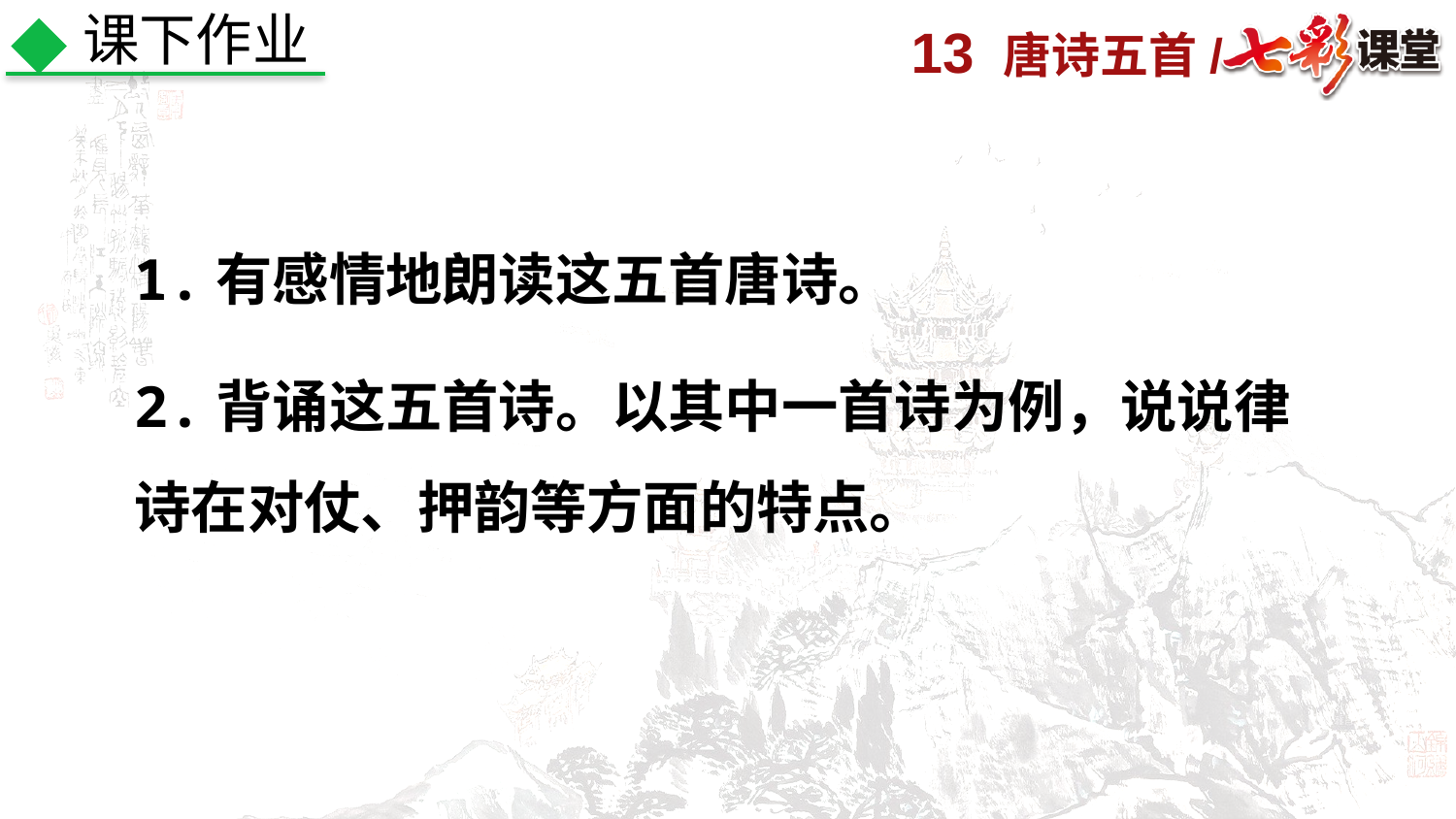

课下作业

1.有感情地朗读这五首唐诗。
2.背诵这五首诗。以其中一首诗为例，说说律诗在对仗、押韵等方面的特点。